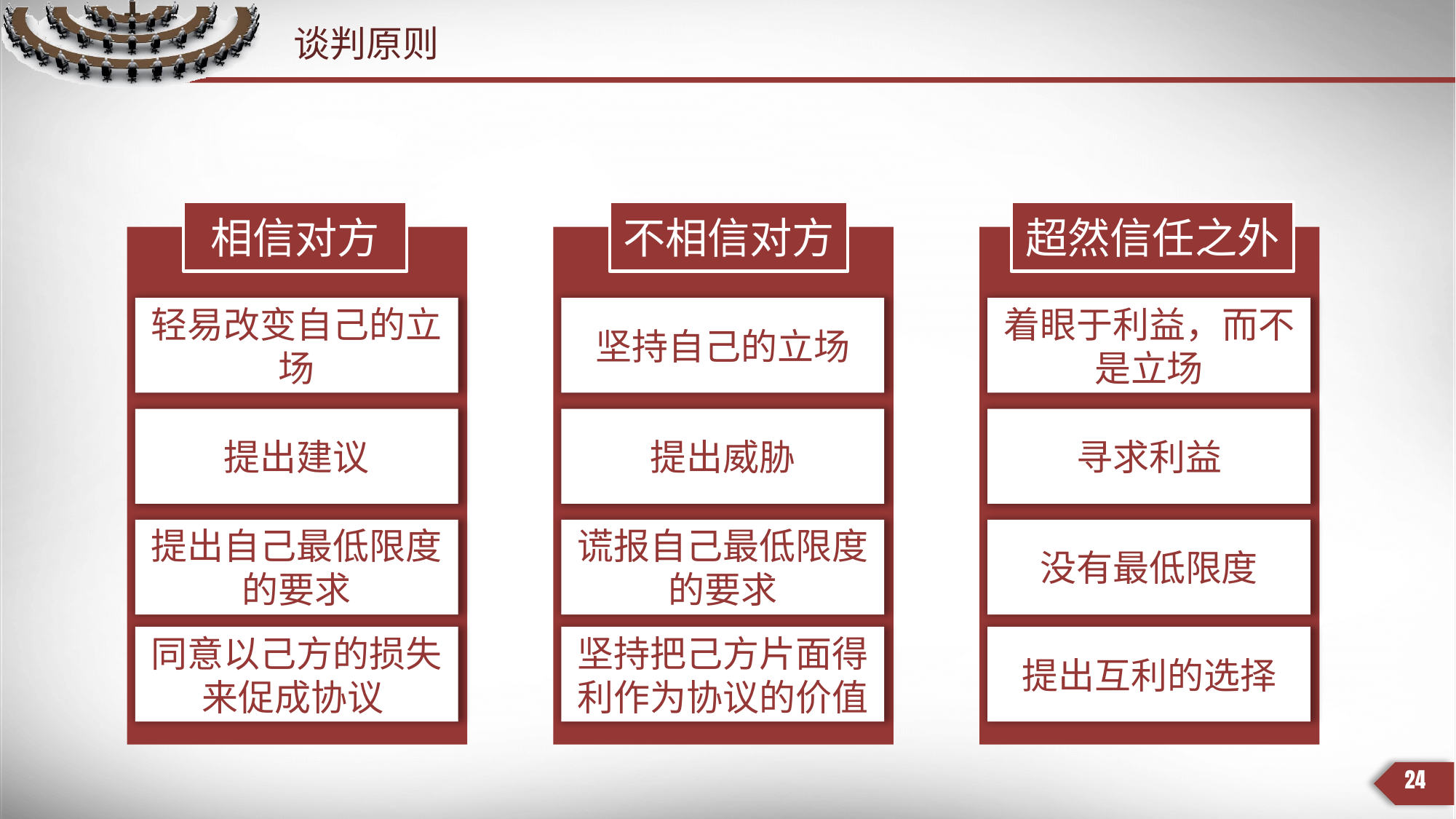

谈判原则
相信对方

轻易改变自己的立场
提出建议
提出自己最低限度的要求
同意以己方的损失来促成协议
不相信对方

坚持自己的立场
提出威胁
谎报自己最低限度的要求
坚持把己方片面得利作为协议的价值
超然信任之外

着眼于利益，而不是立场
寻求利益
没有最低限度
提出互利的选择
24